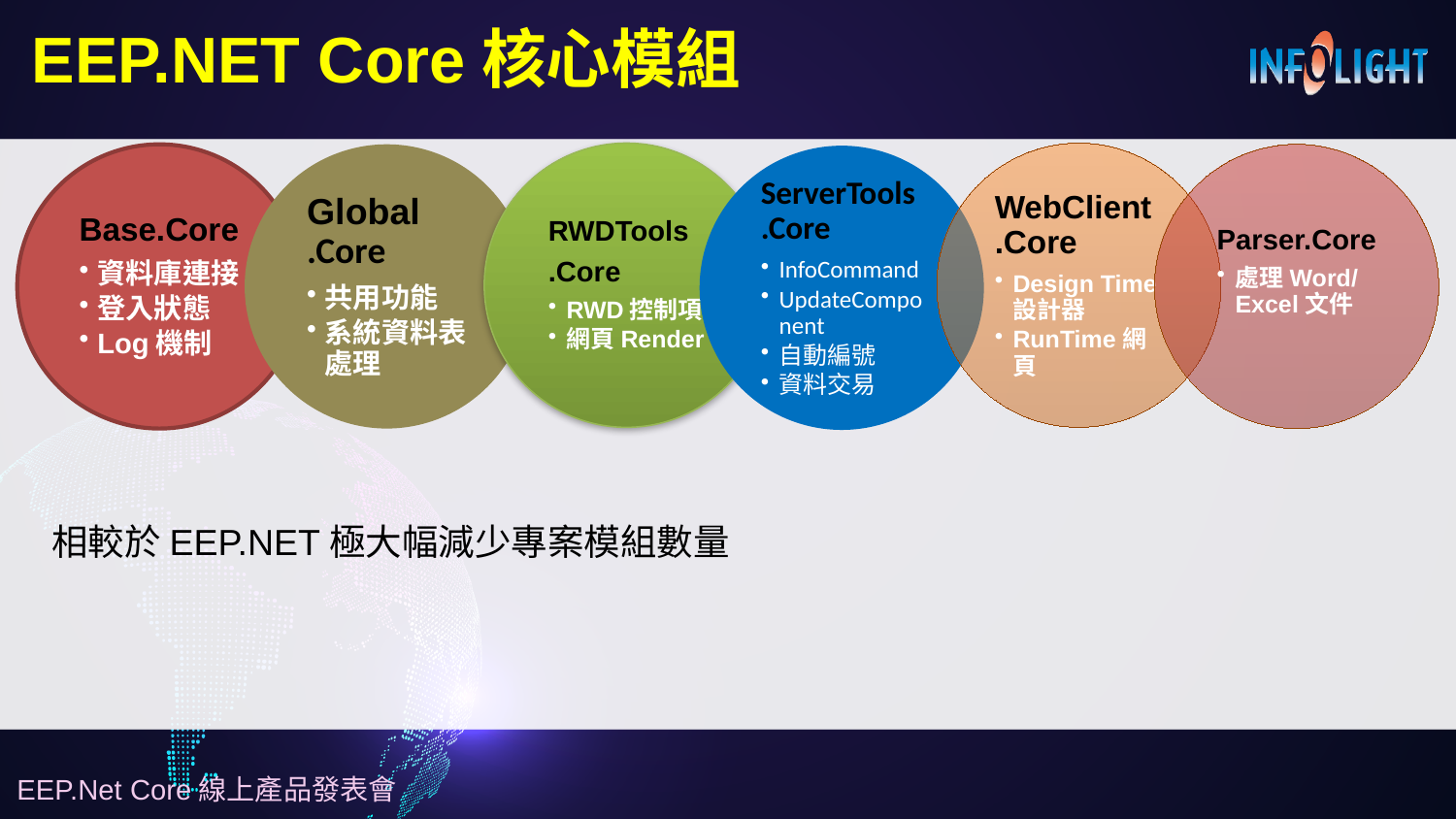

Base.Core
資料庫連接
登入狀態
Log機制
Global
.Core
共用功能
系統資料表處理
RWDTools
.Core
RWD控制項
網頁Render
ServerTools
.Core
InfoCommand
UpdateComponent
自動編號
資料交易
WebClient
.Core
Design Time設計器
RunTime網頁
Parser.Core
處理Word/Excel文件

# EEP.NET Core核心模組
相較於EEP.NET極大幅減少專案模組數量